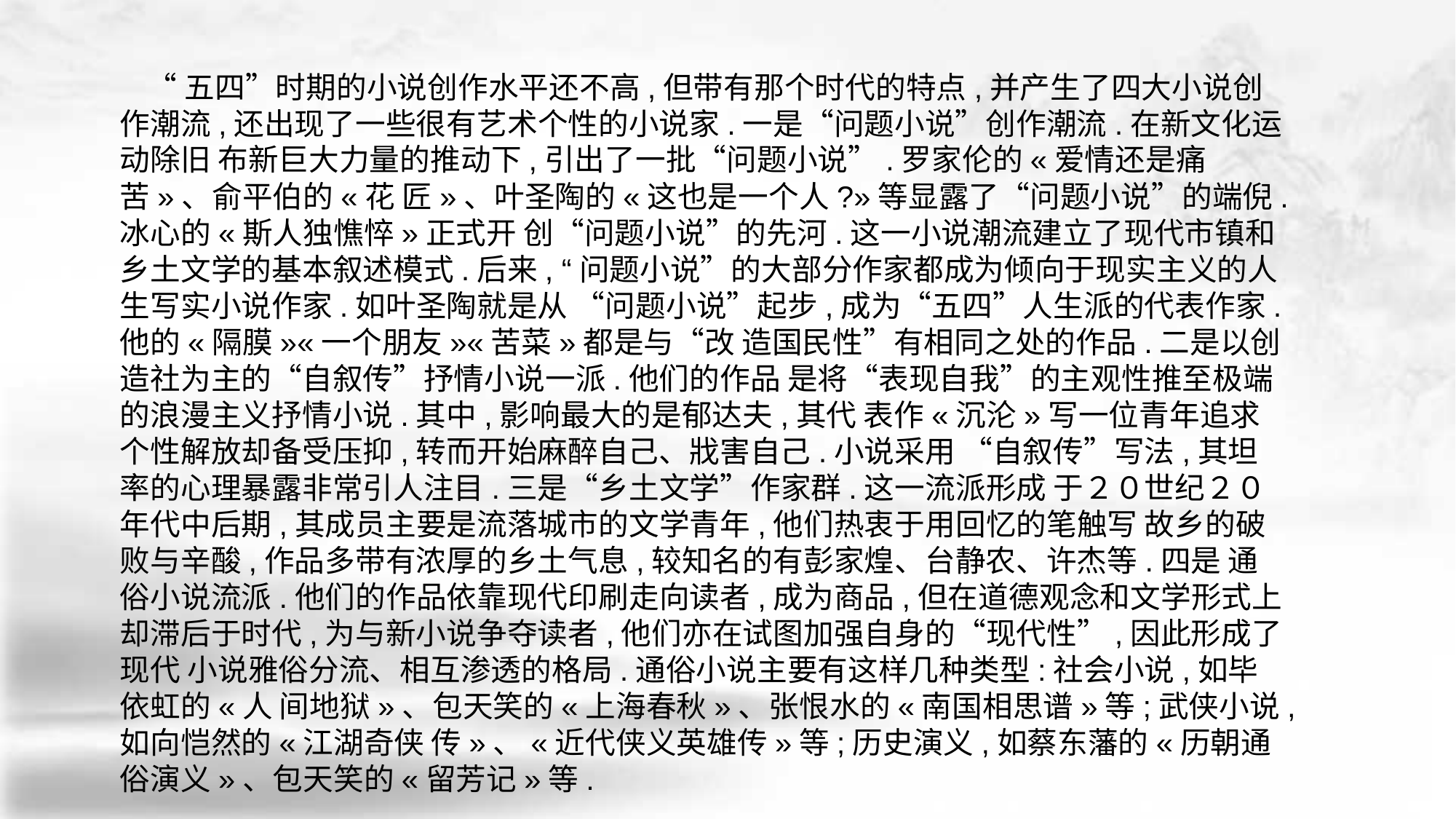

“五四”时期的小说创作水平还不高,但带有那个时代的特点,并产生了四大小说创作潮流,还出现了一些很有艺术个性的小说家.一是“问题小说”创作潮流.在新文化运动除旧 布新巨大力量的推动下,引出了一批“问题小说”.罗家伦的«爱情还是痛苦»、俞平伯的«花 匠»、叶圣陶的«这也是一个人?»等显露了“问题小说”的端倪.冰心的«斯人独憔悴»正式开 创“问题小说”的先河.这一小说潮流建立了现代市镇和乡土文学的基本叙述模式.后来, “问题小说”的大部分作家都成为倾向于现实主义的人生写实小说作家.如叶圣陶就是从 “问题小说”起步,成为“五四”人生派的代表作家.他的«隔膜»«一个朋友»«苦菜»都是与“改 造国民性”有相同之处的作品.二是以创造社为主的“自叙传”抒情小说一派.他们的作品 是将“表现自我”的主观性推至极端的浪漫主义抒情小说.其中,影响最大的是郁达夫,其代 表作«沉沦»写一位青年追求个性解放却备受压抑,转而开始麻醉自己、戕害自己.小说采用 “自叙传”写法,其坦率的心理暴露非常引人注目.三是“乡土文学”作家群.这一流派形成 于２０世纪２０年代中后期,其成员主要是流落城市的文学青年,他们热衷于用回忆的笔触写 故乡的破败与辛酸,作品多带有浓厚的乡土气息,较知名的有彭家煌、台静农、许杰等.四是 通俗小说流派.他们的作品依靠现代印刷走向读者,成为商品,但在道德观念和文学形式上 却滞后于时代,为与新小说争夺读者,他们亦在试图加强自身的“现代性”,因此形成了现代 小说雅俗分流、相互渗透的格局.通俗小说主要有这样几种类型:社会小说,如毕依虹的«人 间地狱»、包天笑的«上海春秋»、张恨水的«南国相思谱»等;武侠小说,如向恺然的«江湖奇侠 传»、«近代侠义英雄传»等;历史演义,如蔡东藩的«历朝通俗演义»、包天笑的«留芳记»等.